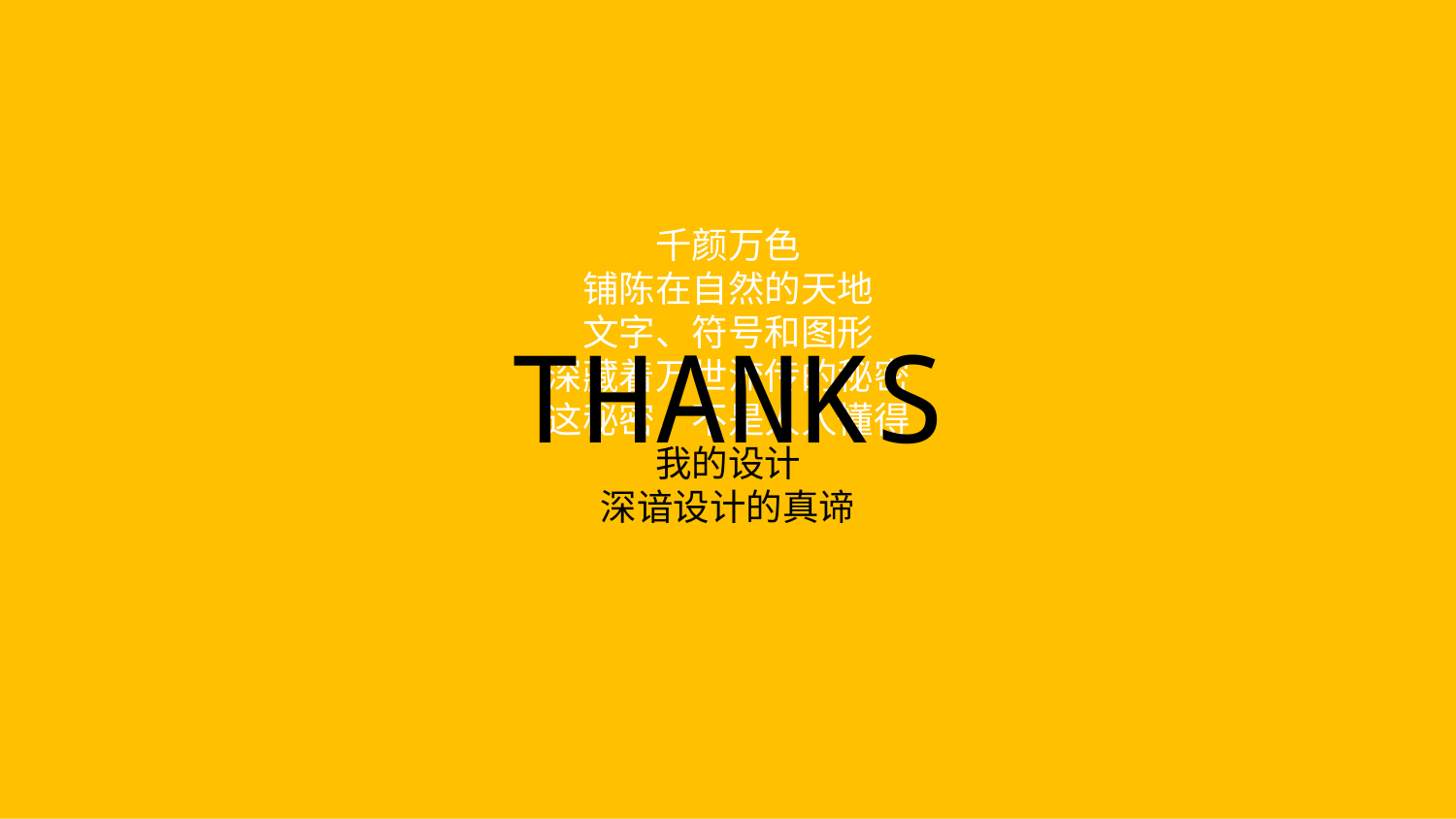

千颜万色
铺陈在自然的天地
文字、符号和图形
深藏着万世流传的秘密
这秘密，不是人人懂得
我的设计
深谙设计的真谛
THANKS
延时符